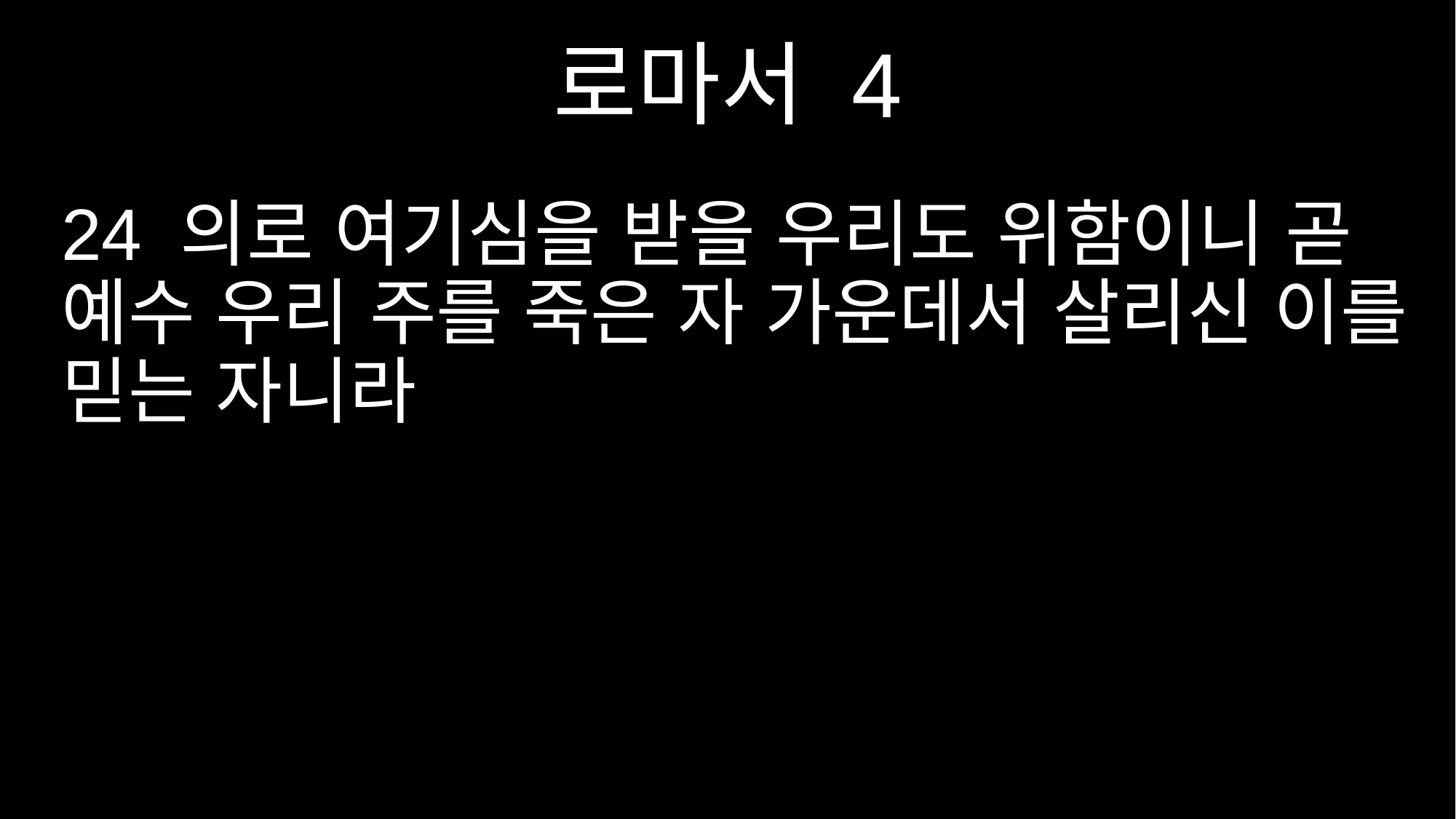

로마서 4
24 의로 여기심을 받을 우리도 위함이니 곧 예수 우리 주를 죽은 자 가운데서 살리신 이를 믿는 자니라